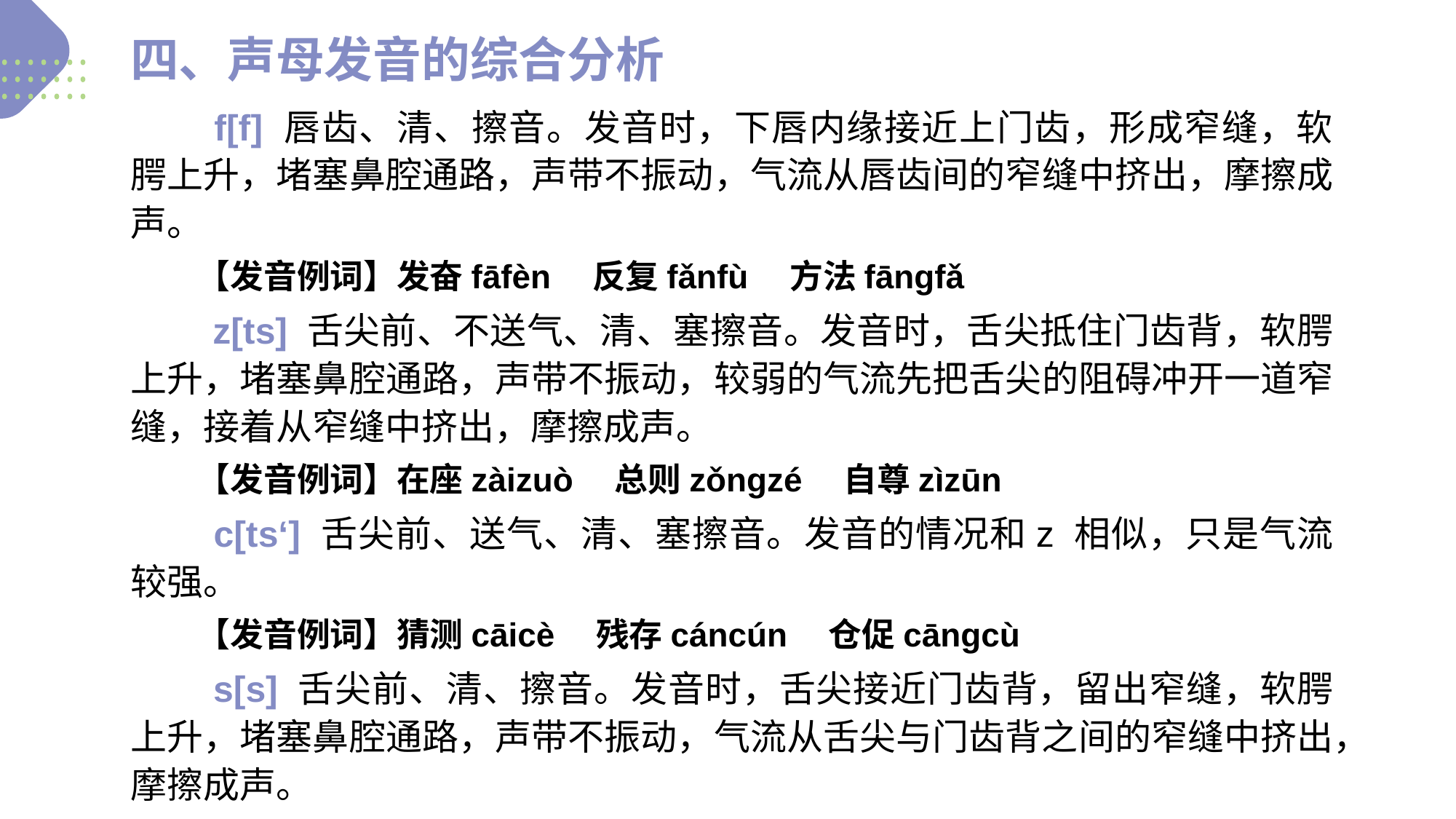

四、声母发音的综合分析

　　f[f] 唇齿、清、擦音。发音时，下唇内缘接近上门齿，形成窄缝，软腭上升，堵塞鼻腔通路，声带不振动，气流从唇齿间的窄缝中挤出，摩擦成声。
　　【发音例词】发奋fāfèn　反复fǎnfù　方法fānɡfǎ
　　z[ts] 舌尖前、不送气、清、塞擦音。发音时，舌尖抵住门齿背，软腭上升，堵塞鼻腔通路，声带不振动，较弱的气流先把舌尖的阻碍冲开一道窄缝，接着从窄缝中挤出，摩擦成声。
　　【发音例词】在座zàizuò　总则zǒnɡzé　自尊zìzūn
　　c[ts‘] 舌尖前、送气、清、塞擦音。发音的情况和z 相似，只是气流较强。
　　【发音例词】猜测cāicè　残存cáncún　仓促cānɡcù
　　s[s] 舌尖前、清、擦音。发音时，舌尖接近门齿背，留出窄缝，软腭上升，堵塞鼻腔通路，声带不振动，气流从舌尖与门齿背之间的窄缝中挤出，摩擦成声。
　　【发音例词】诉讼sùsònɡ　琐碎suǒsuì　思索sīsuǒ